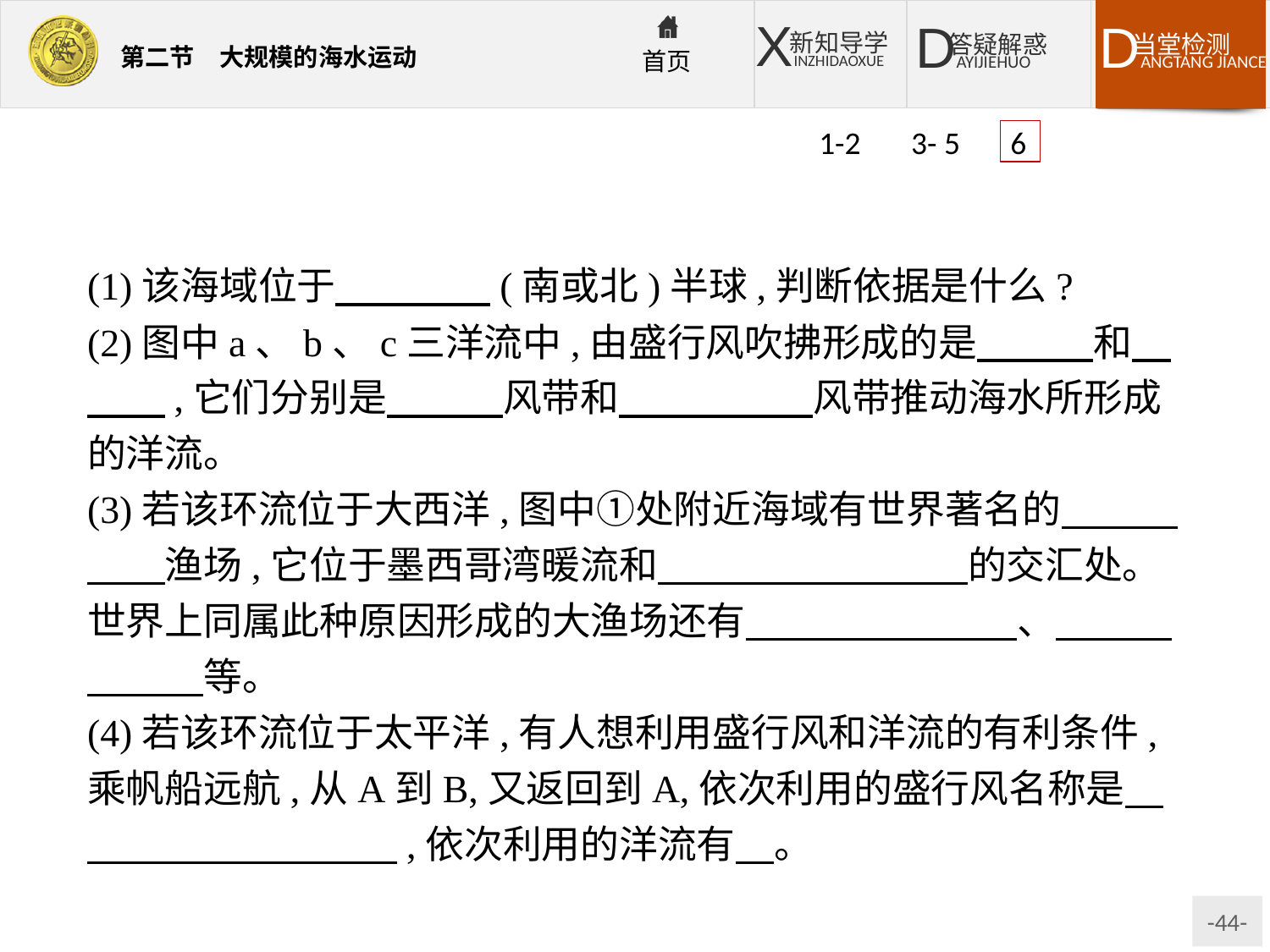

1-2       3- 5       6

(1)该海域位于　　　　(南或北)半球,判断依据是什么?
(2)图中a、b、c三洋流中,由盛行风吹拂形成的是　　　和　　　,它们分别是　　　风带和　　　　　风带推动海水所形成的洋流。
(3)若该环流位于大西洋,图中①处附近海域有世界著名的　　　　　渔场,它位于墨西哥湾暖流和　　　　　　　　的交汇处。世界上同属此种原因形成的大渔场还有　　　　　　　、　　　　　　等。
(4)若该环流位于太平洋,有人想利用盛行风和洋流的有利条件,乘帆船远航,从A到B,又返回到A,依次利用的盛行风名称是　　　　　　　　　,依次利用的洋流有　。